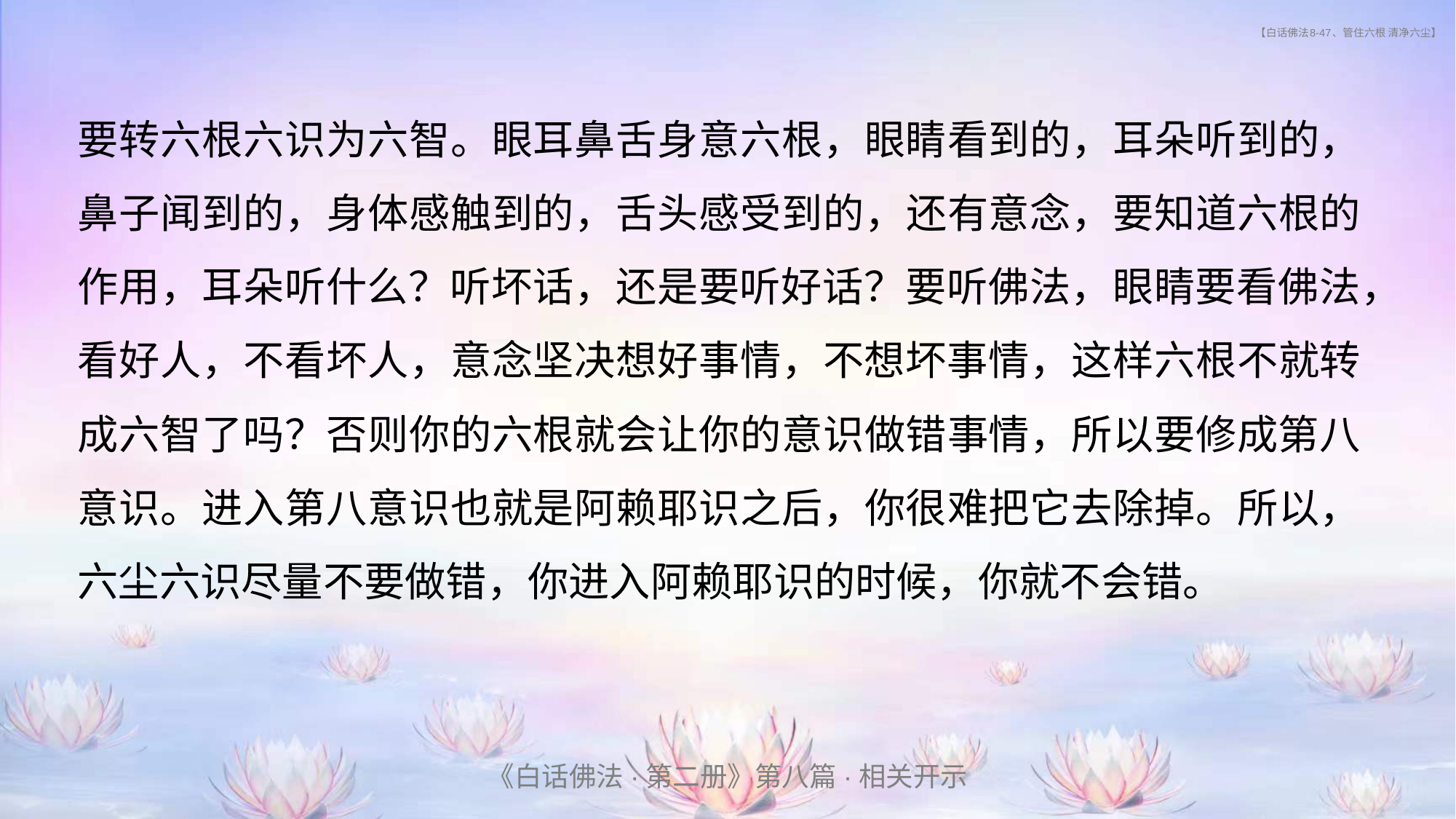

# 【白话佛法8-47、管住六根 清净六尘】
要转六根六识为六智。眼耳鼻舌身意六根，眼睛看到的，耳朵听到的，鼻子闻到的，身体感触到的，舌头感受到的，还有意念，要知道六根的作用，耳朵听什么？听坏话，还是要听好话？要听佛法，眼睛要看佛法，看好人，不看坏人，意念坚决想好事情，不想坏事情，这样六根不就转成六智了吗？否则你的六根就会让你的意识做错事情，所以要修成第八意识。进入第八意识也就是阿赖耶识之后，你很难把它去除掉。所以，六尘六识尽量不要做错，你进入阿赖耶识的时候，你就不会错。

《白话佛法·第二册》第八篇·相关开示